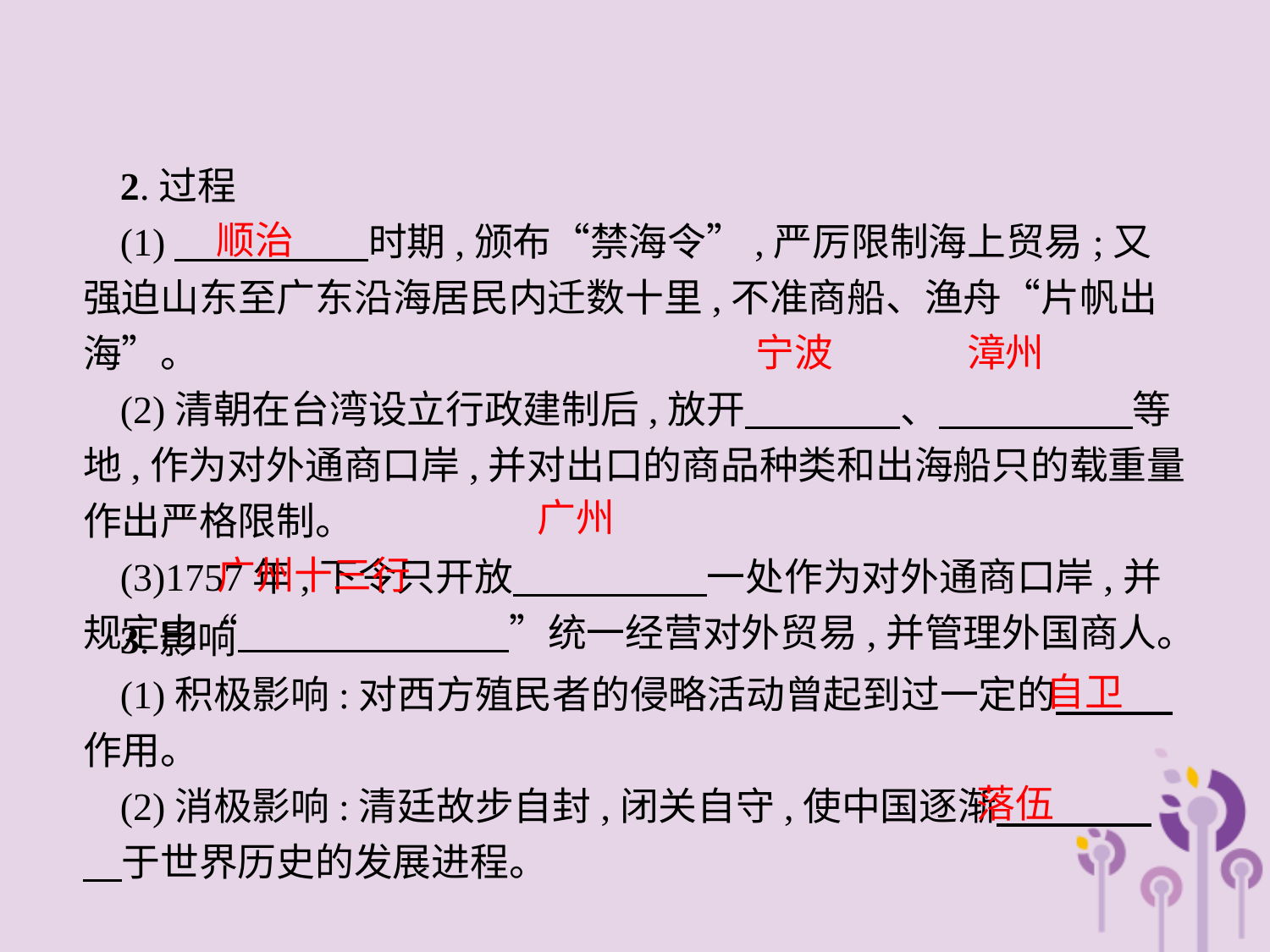

2.过程
(1)　　　　　时期,颁布“禁海令”,严厉限制海上贸易;又强迫山东至广东沿海居民内迁数十里,不准商船、渔舟“片帆出海”。
(2)清朝在台湾设立行政建制后,放开　　　　、　　　　　等地,作为对外通商口岸,并对出口的商品种类和出海船只的载重量作出严格限制。
(3)1757年,下令只开放　　　　　一处作为对外通商口岸,并规定由“　　　　　　　”统一经营对外贸易,并管理外国商人。
顺治
宁波　           漳州
广州
广州十三行
3.影响
(1)积极影响:对西方殖民者的侵略活动曾起到过一定的　　　作用。
(2)消极影响:清廷故步自封,闭关自守,使中国逐渐　　　　　于世界历史的发展进程。
自卫
落伍